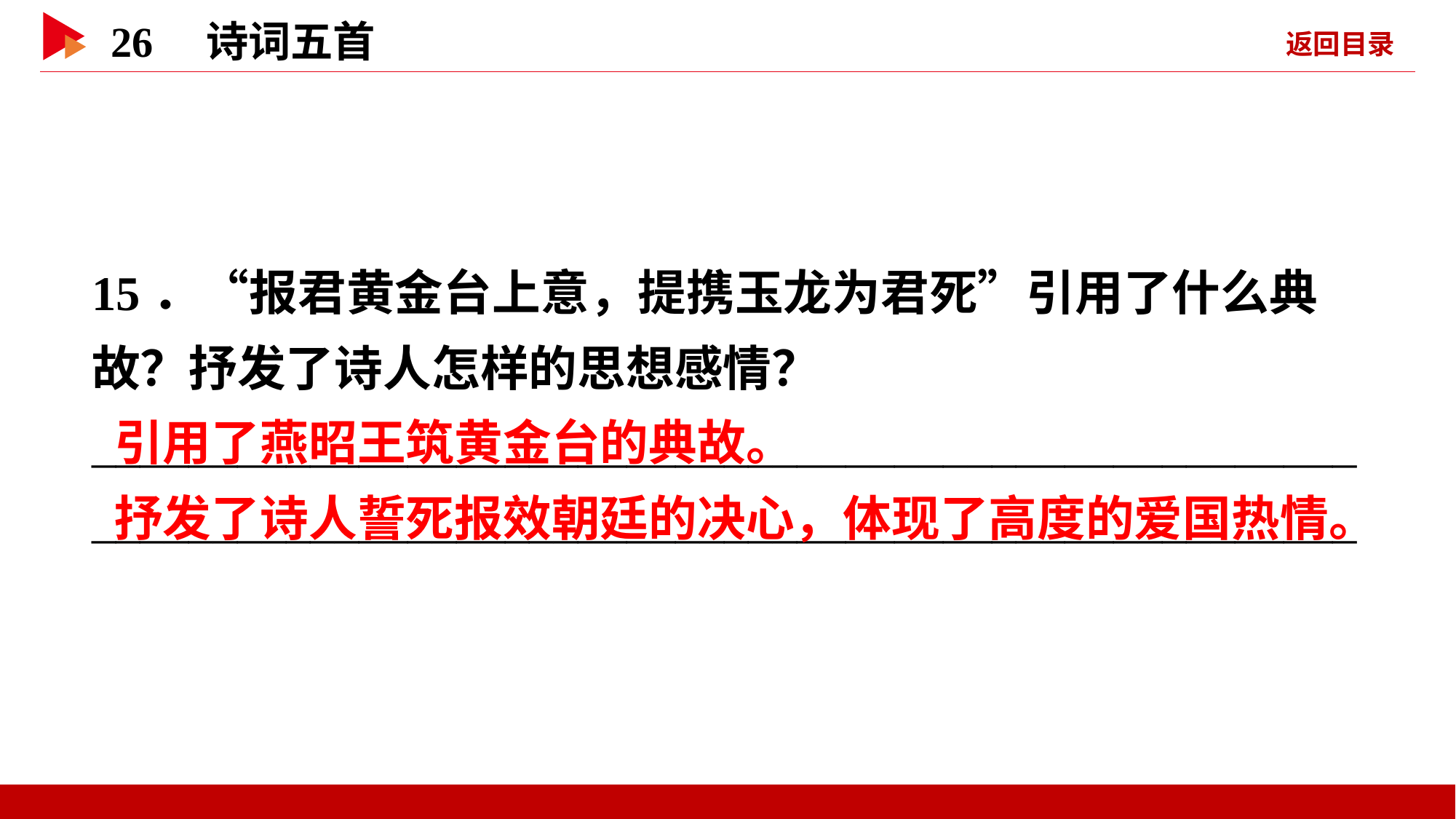

15．“报君黄金台上意，提携玉龙为君死”引用了什么典故？抒发了诗人怎样的思想感情？
________________________________________________________________________________________________________
 引用了燕昭王筑黄金台的典故。
 抒发了诗人誓死报效朝廷的决心，体现了高度的爱国热情。